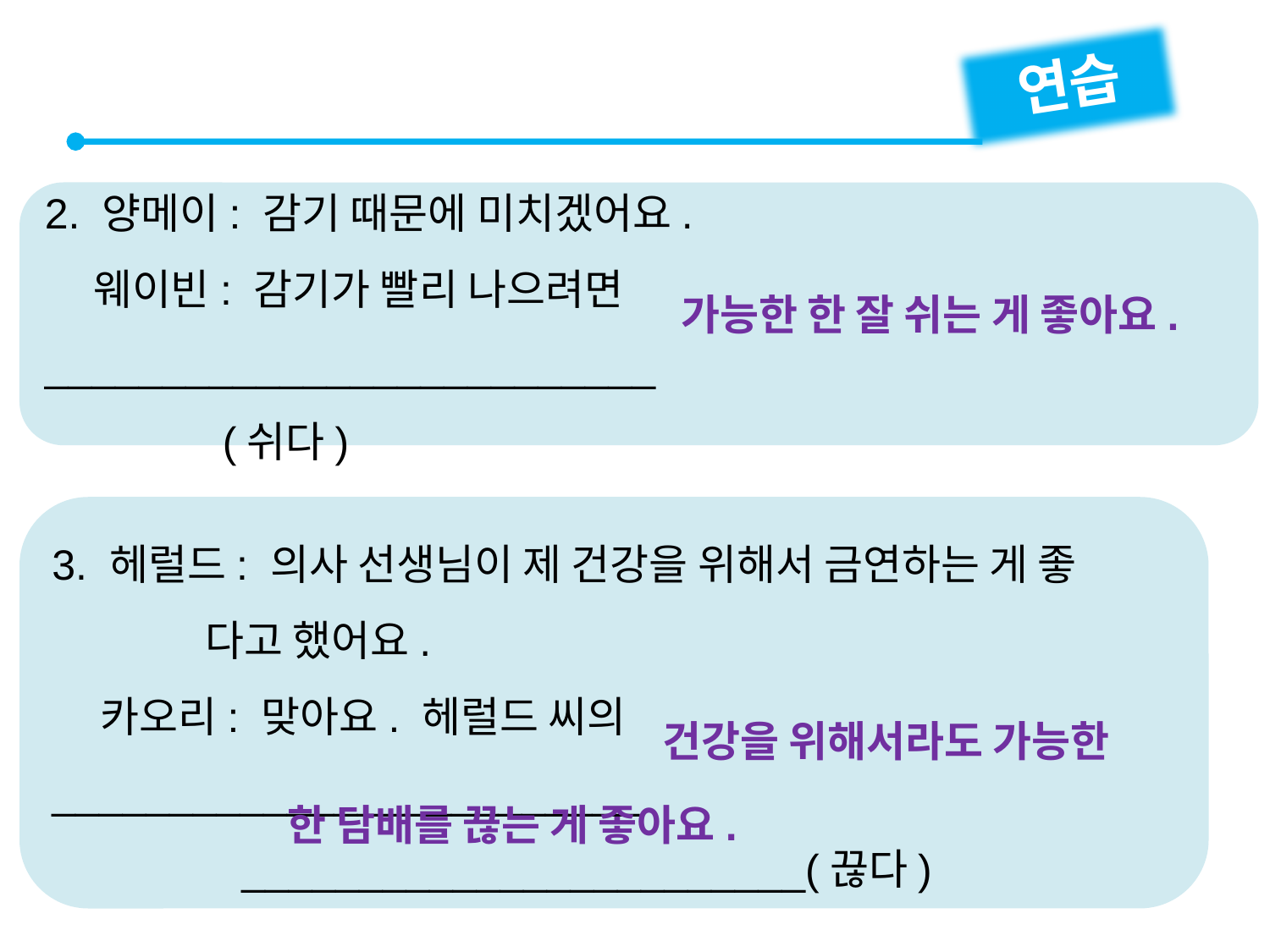

연습
2. 양메이: 감기 때문에 미치겠어요.
    웨이빈: 감기가 빨리 나으려면 __________________________
               (쉬다)
가능한 한 잘 쉬는 게 좋아요.
3. 헤럴드: 의사 선생님이 제 건강을 위해서 금연하는 게 좋
               다고 했어요.
    카오리: 맞아요. 헤럴드 씨의_________________________
                ________________________(끊다)
건강을 위해서라도 가능한
 한 담배를 끊는 게 좋아요.